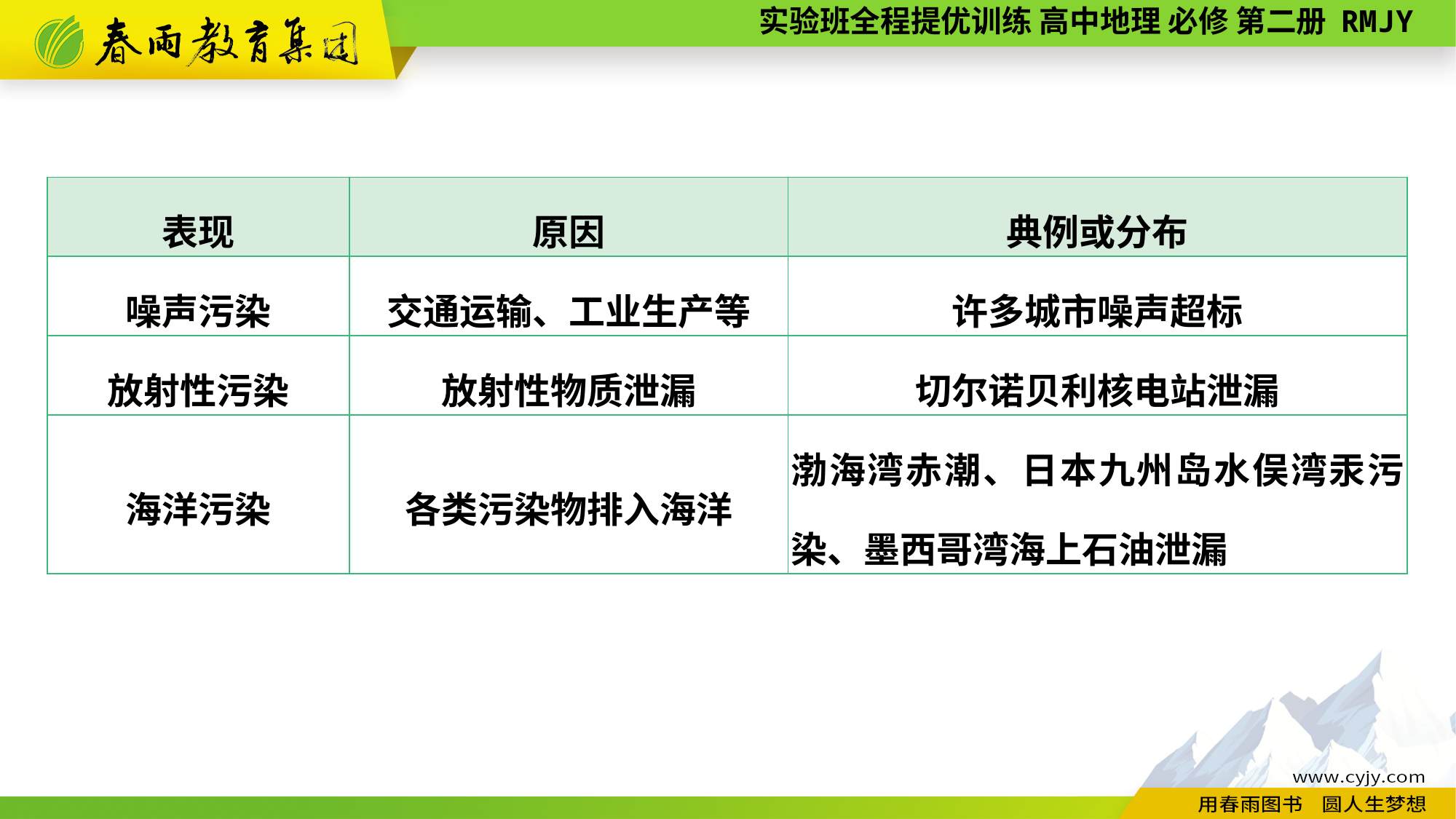

| 表现 | 原因 | 典例或分布 |
| --- | --- | --- |
| 噪声污染 | 交通运输、工业生产等 | 许多城市噪声超标 |
| 放射性污染 | 放射性物质泄漏 | 切尔诺贝利核电站泄漏 |
| 海洋污染 | 各类污染物排入海洋 | 渤海湾赤潮、日本九州岛水俣湾汞污染、墨西哥湾海上石油泄漏 |